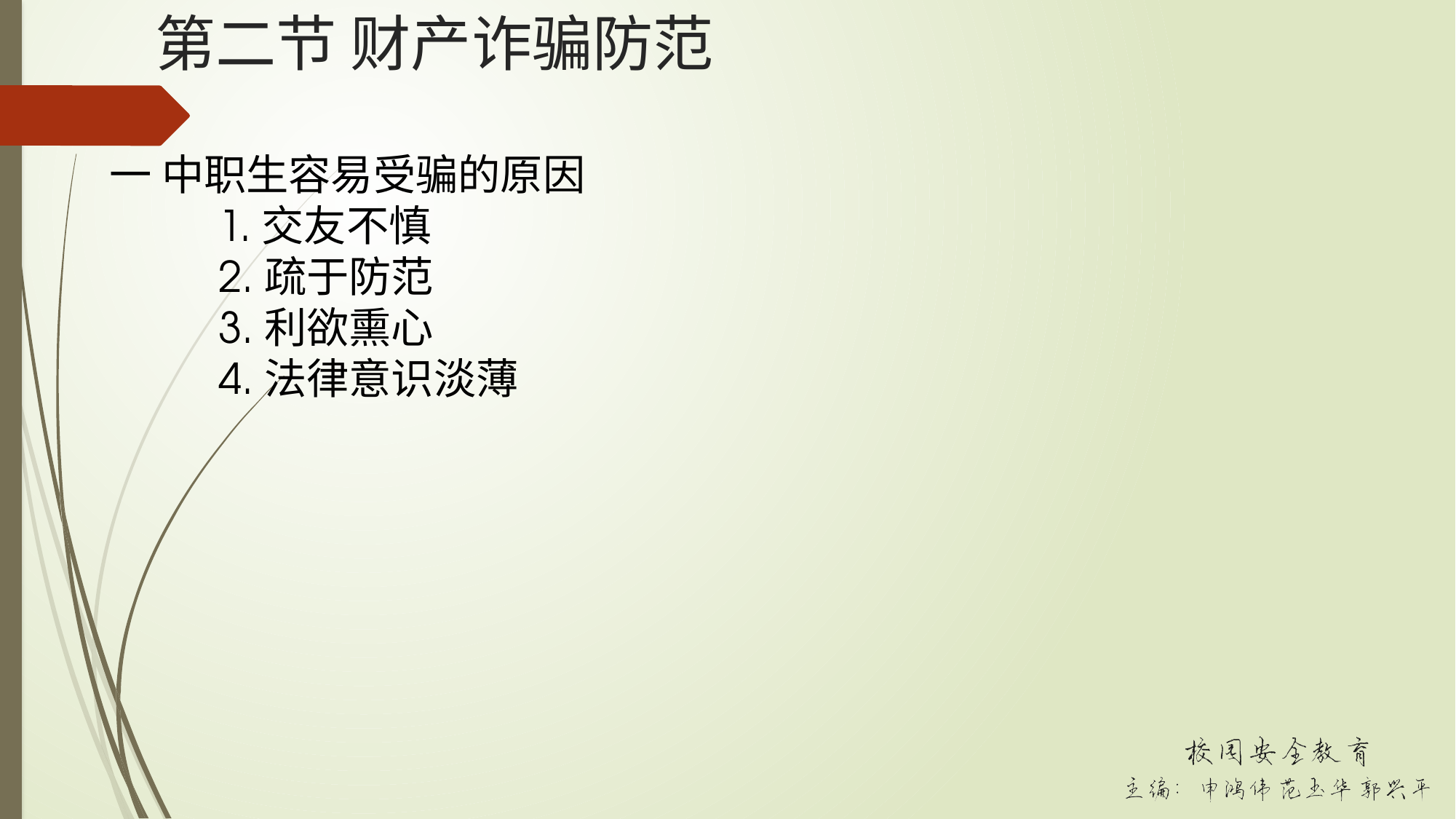

# 第二节 财产诈骗防范
一 中职生容易受骗的原因
	1.交友不慎
	2.疏于防范
	3.利欲熏心
	4.法律意识淡薄